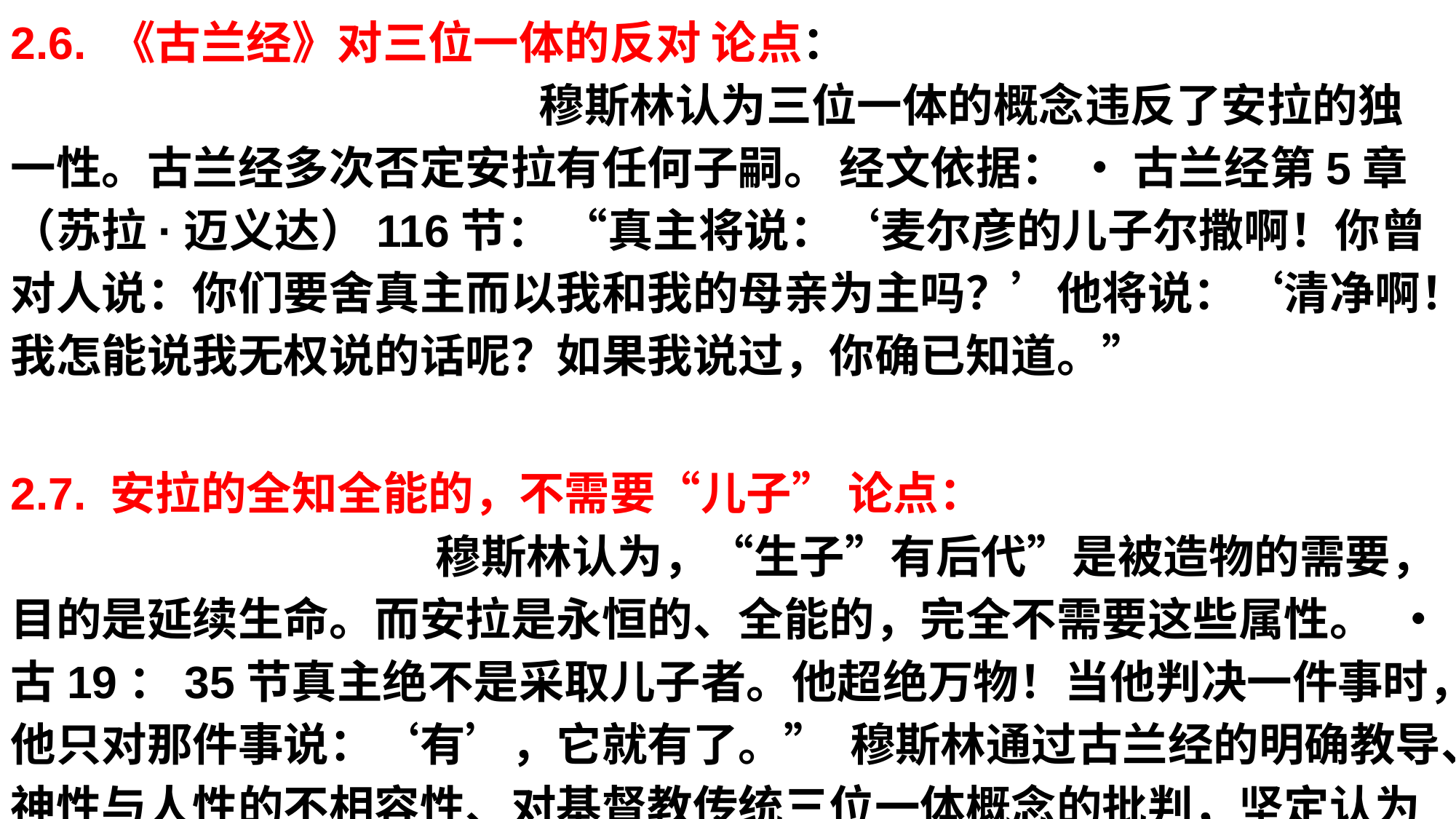

2.6. 《古兰经》对三位一体的反对 论点：                                                                                                             穆斯林认为三位一体的概念违反了安拉的独一性。古兰经多次否定安拉有任何子嗣。 经文依据： • 古兰经第5章（苏拉·迈义达）116节： “真主将说：‘麦尔彦的儿子尔撒啊！你曾对人说：你们要舍真主而以我和我的母亲为主吗？’他将说：‘清净啊！我怎能说我无权说的话呢？如果我说过，你确已知道。”
2.7. 安拉的全知全能的，不需要“儿子” 论点：                                                                                      穆斯林认为，“生子”有后代”是被造物的需要，目的是延续生命。而安拉是永恒的、全能的，完全不需要这些属性。  • 古19：35节真主绝不是采取儿子者。他超绝万物！当他判决一件事时，他只对那件事说：‘有’，它就有了。”  穆斯林通过古兰经的明确教导、神性与人性的不相容性、对基督教传统三位一体概念的批判，坚定认为耶稣是伟大的先知，而非神的儿子。这种立场深刻反映了伊斯兰教对神学纯洁性的追求。